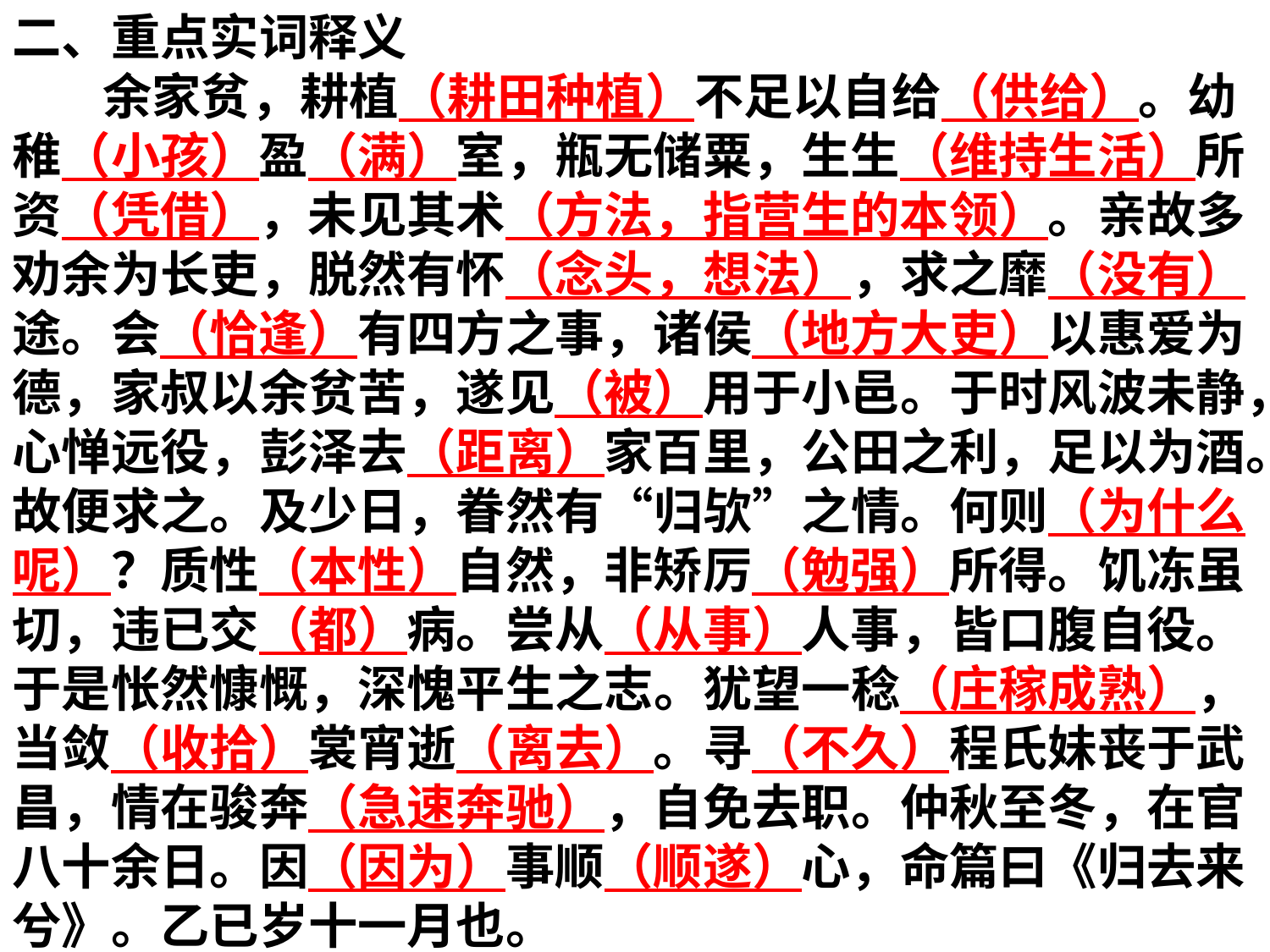

二、重点实词释义
       余家贫，耕植（耕田种植）不足以自给（供给）。幼稚（小孩）盈（满）室，瓶无储粟，生生（维持生活）所资（凭借），未见其术（方法，指营生的本领）。亲故多劝余为长吏，脱然有怀（念头，想法），求之靡（没有）途。会（恰逢）有四方之事，诸侯（地方大吏）以惠爱为德，家叔以余贫苦，遂见（被）用于小邑。于时风波未静，心惮远役，彭泽去（距离）家百里，公田之利，足以为酒。故便求之。及少日，眷然有“归欤”之情。何则（为什么呢）？质性（本性）自然，非矫厉（勉强）所得。饥冻虽切，违已交（都）病。尝从（从事）人事，皆口腹自役。于是怅然慷慨，深愧平生之志。犹望一稔（庄稼成熟），当敛（收拾）裳宵逝（离去）。寻（不久）程氏妹丧于武昌，情在骏奔（急速奔驰），自免去职。仲秋至冬，在官八十余日。因（因为）事顺（顺遂）心，命篇曰《归去来兮》。乙已岁十一月也。